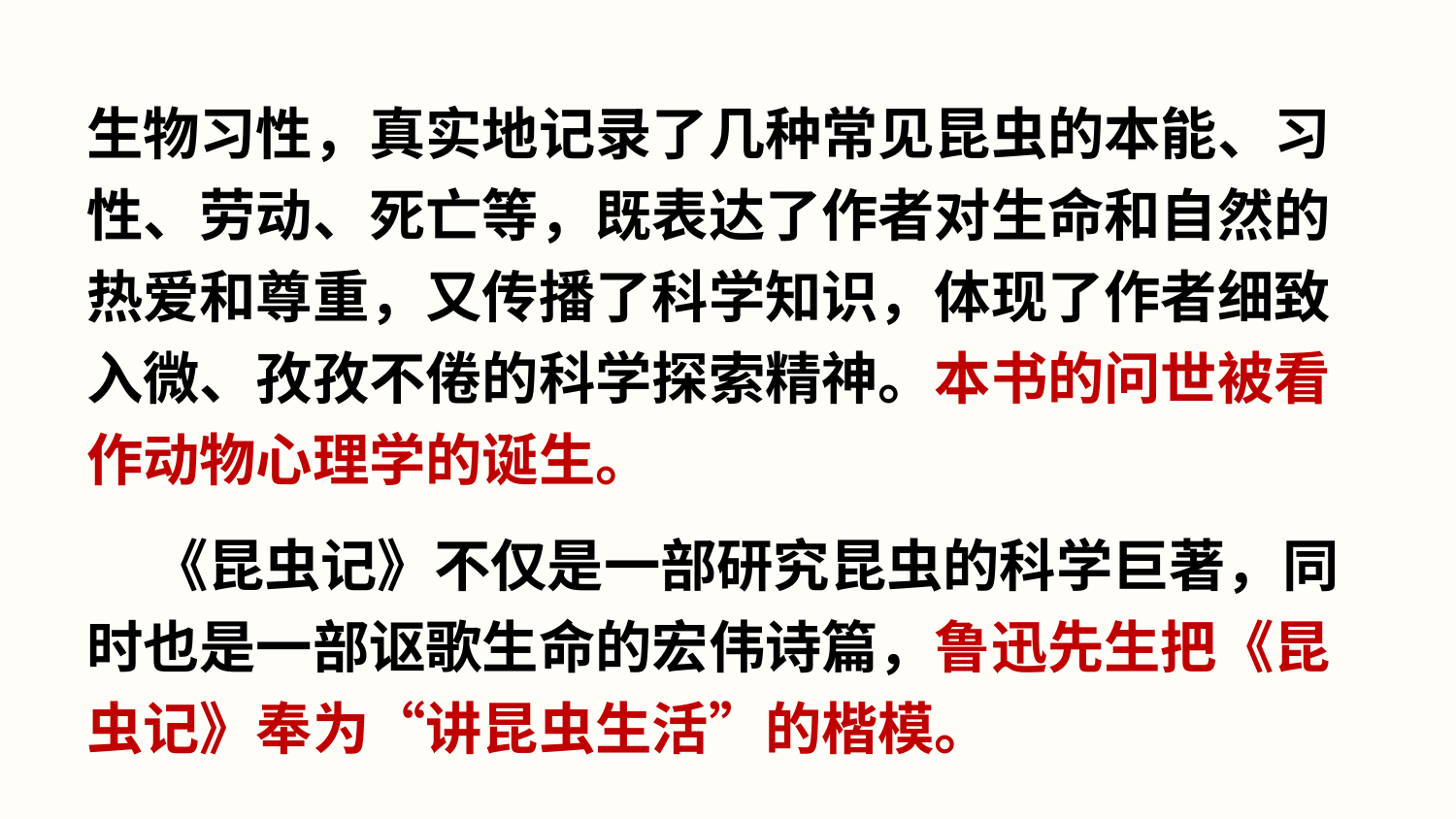

生物习性，真实地记录了几种常见昆虫的本能、习性、劳动、死亡等，既表达了作者对生命和自然的热爱和尊重，又传播了科学知识，体现了作者细致入微、孜孜不倦的科学探索精神。本书的问世被看作动物心理学的诞生。
    《昆虫记》不仅是一部研究昆虫的科学巨著，同时也是一部讴歌生命的宏伟诗篇，鲁迅先生把《昆虫记》奉为“讲昆虫生活”的楷模。